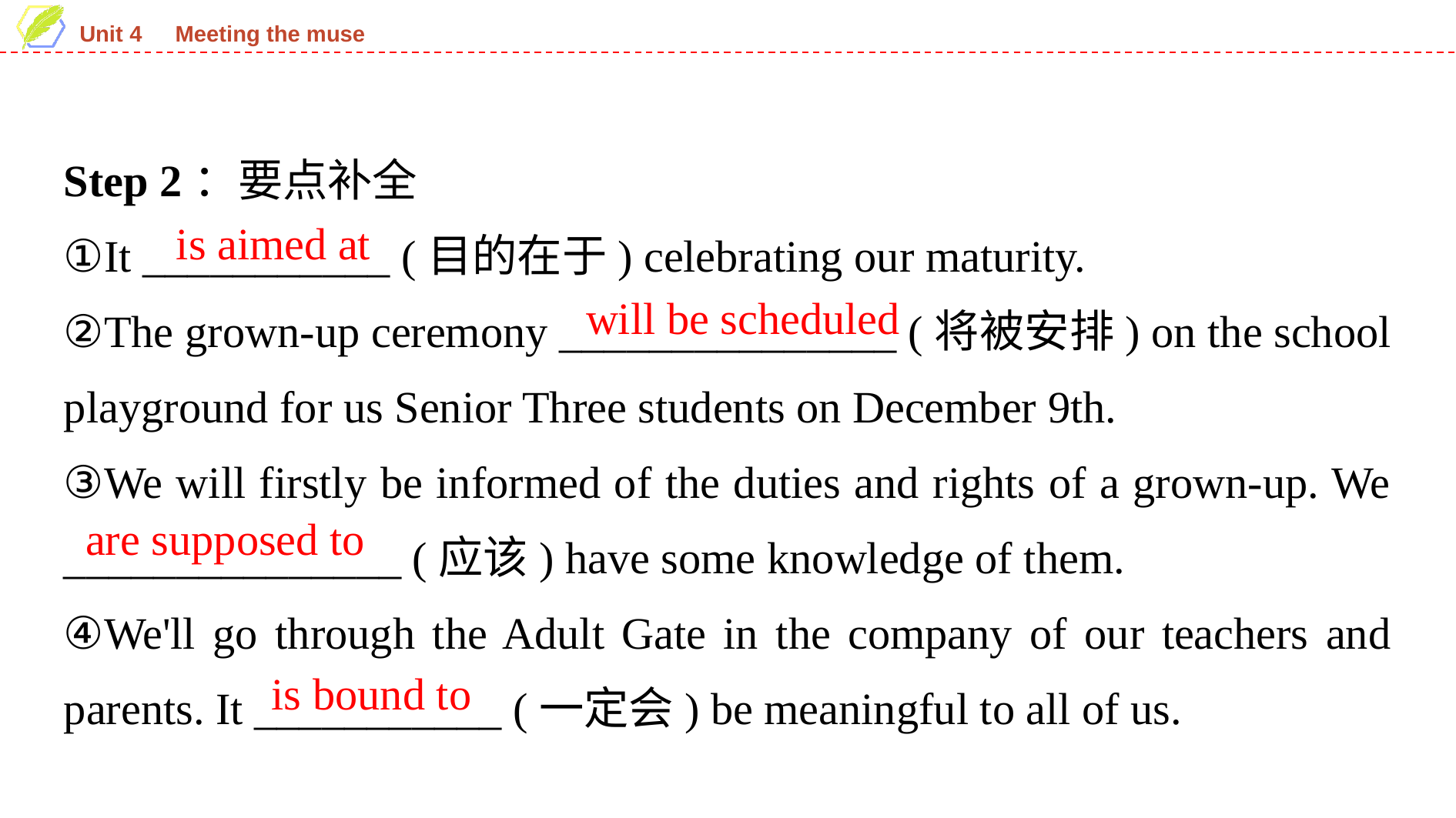

Step 2：要点补全
①It ___________ (目的在于) celebrating our maturity.
②The grown-up ceremony _______________ (将被安排) on the school playground for us Senior Three students on December 9th.
③We will firstly be informed of the duties and rights of a grown-up. We _______________ (应该) have some knowledge of them.
④We'll go through the Adult Gate in the company of our teachers and parents. It ___________ (一定会) be meaningful to all of us.
is aimed at
will be scheduled
are supposed to
is bound to